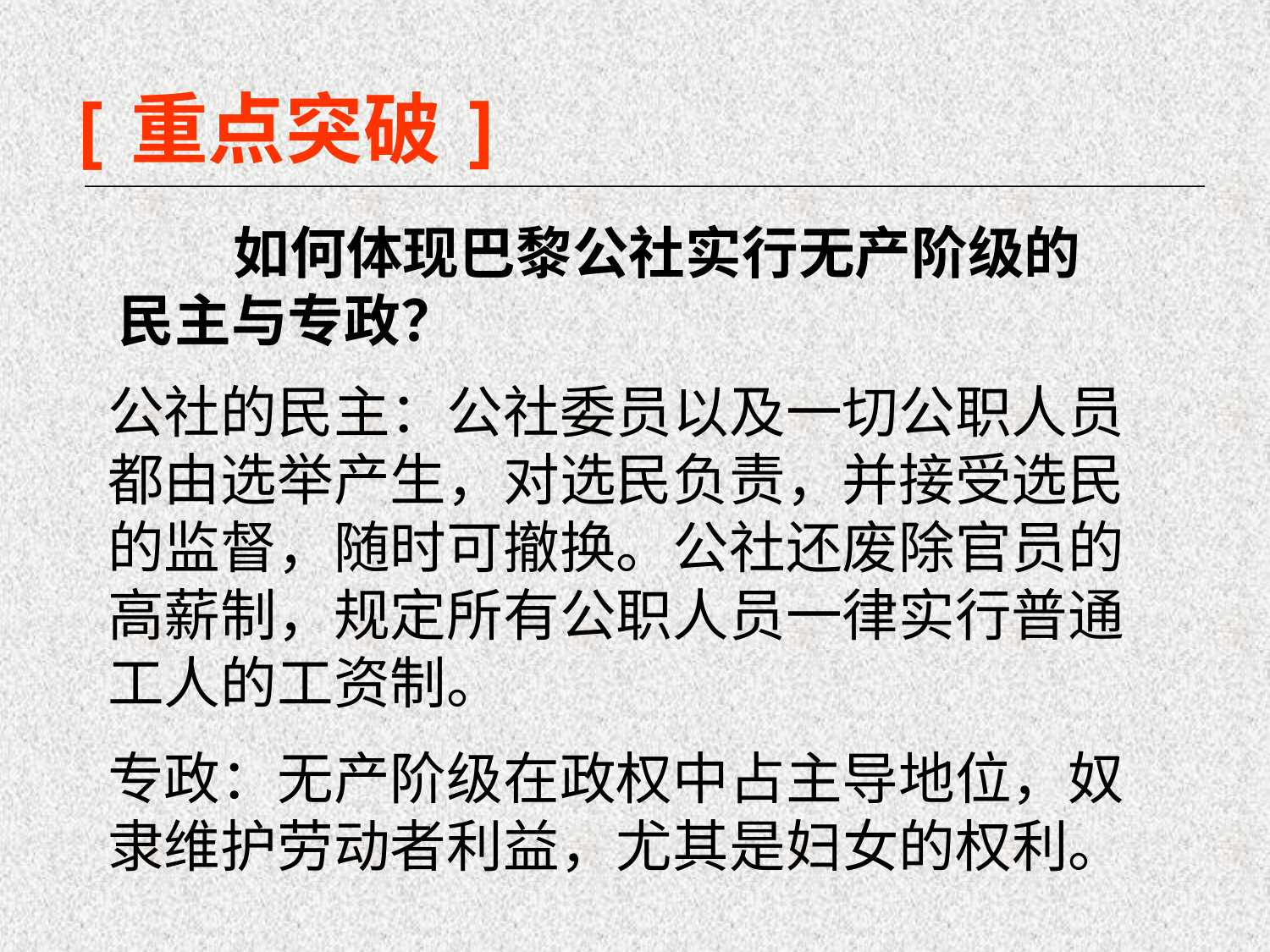

[重点突破]

        如何体现巴黎公社实行无产阶级的民主与专政？
公社的民主：公社委员以及一切公职人员都由选举产生，对选民负责，并接受选民的监督，随时可撤换。公社还废除官员的高薪制，规定所有公职人员一律实行普通工人的工资制。
专政：无产阶级在政权中占主导地位，奴隶维护劳动者利益，尤其是妇女的权利。